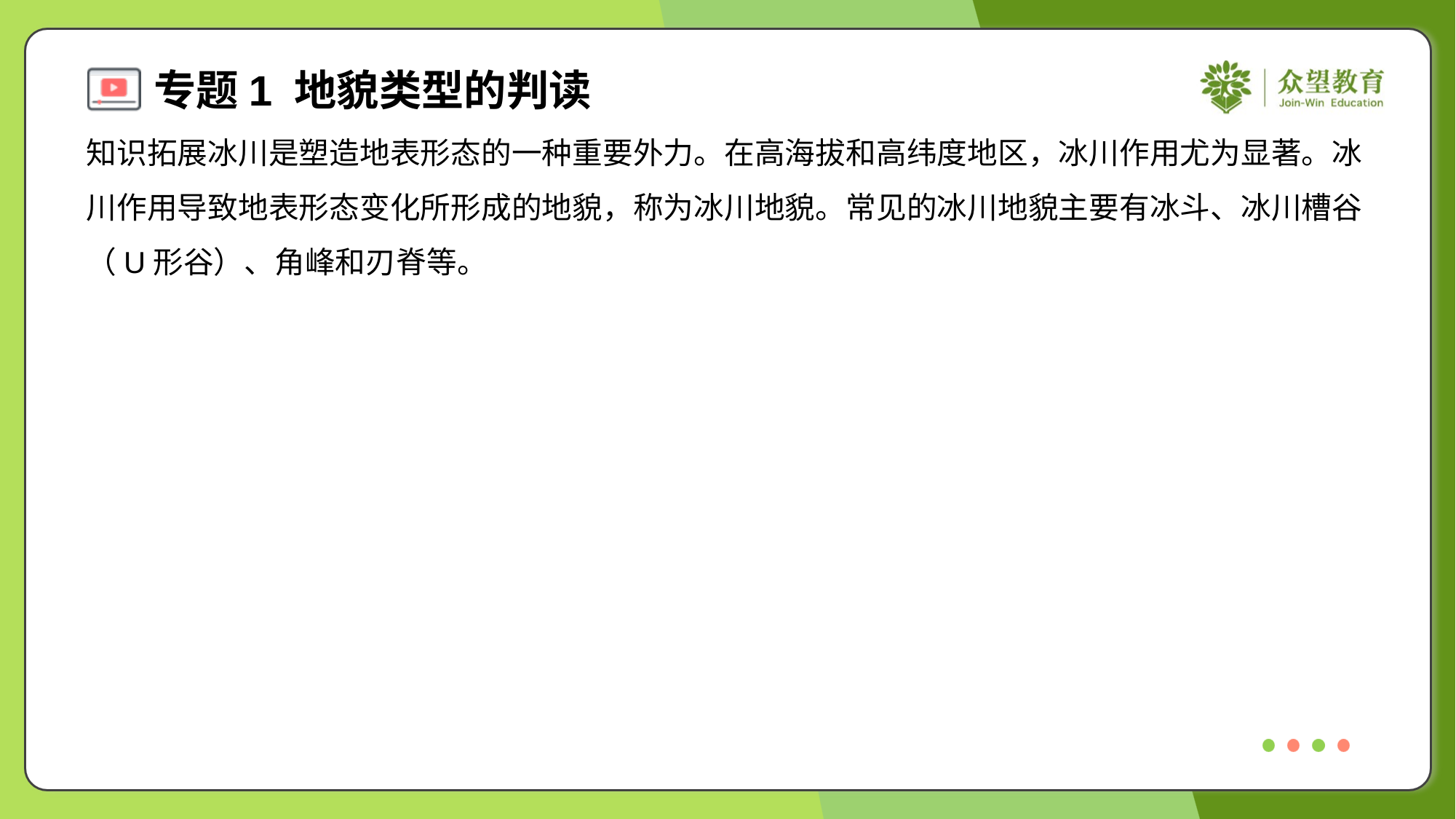

知识拓展冰川是塑造地表形态的一种重要外力。在高海拔和高纬度地区，冰川作用尤为显著。冰
川作用导致地表形态变化所形成的地貌，称为冰川地貌。常见的冰川地貌主要有冰斗、冰川槽谷
（U形谷）、角峰和刃脊等。